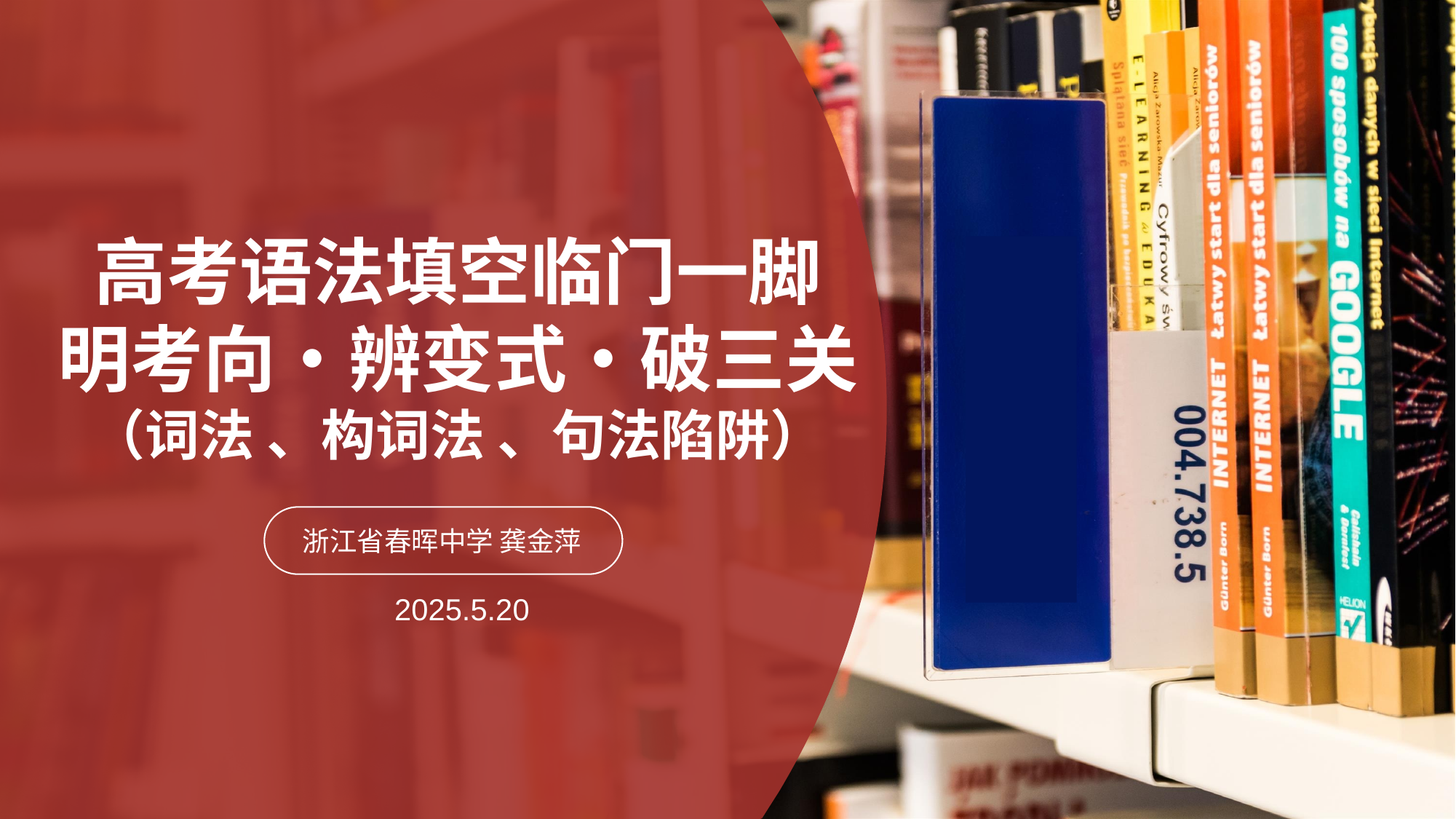

高考语法填空临门一脚
明考向・辨变式・破三关
（词法 、构词法 、句法陷阱）

浙江省春晖中学 龚金萍
 2025.5.20